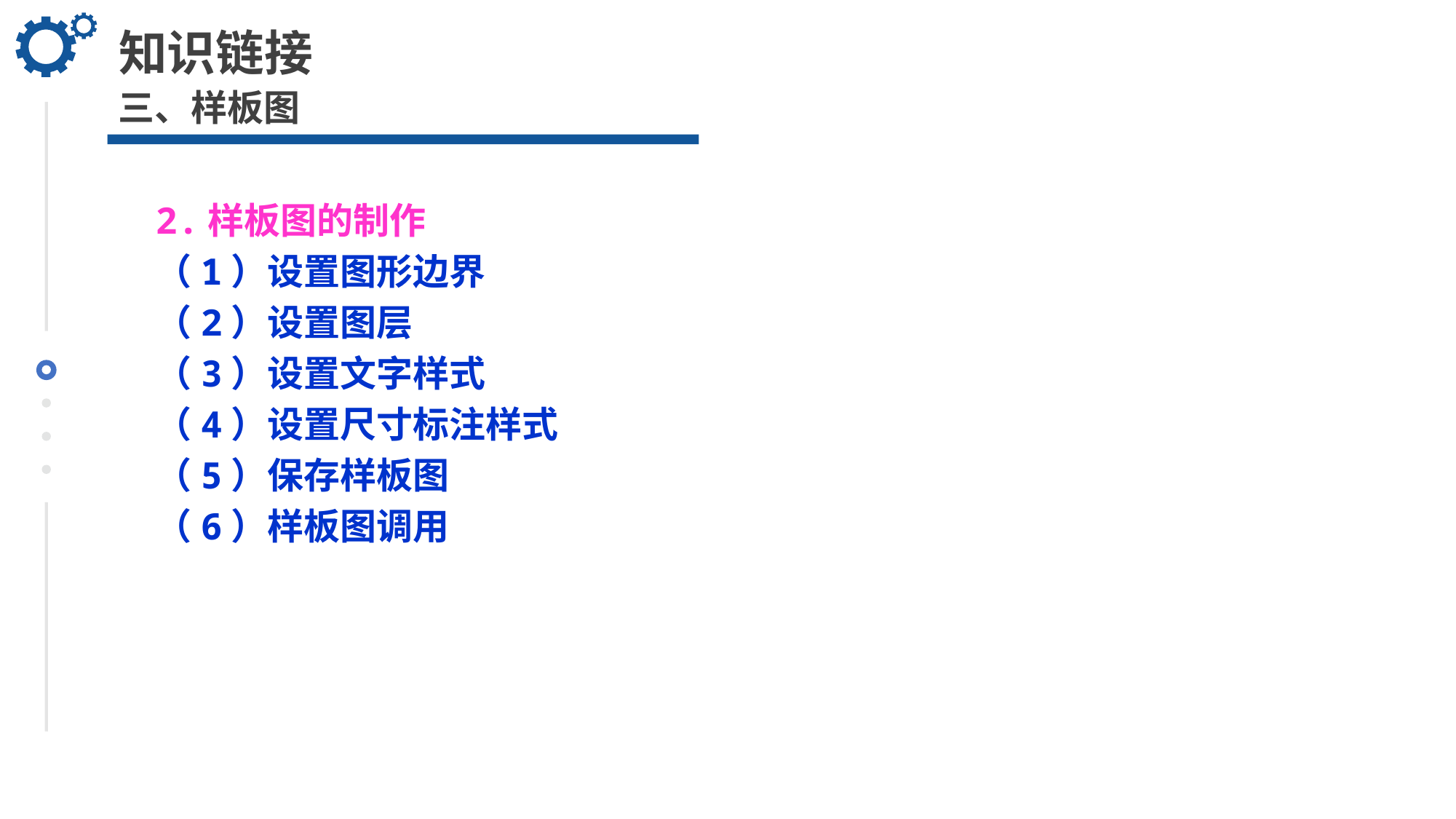

知识链接
三、样板图

2.样板图的制作
（1）设置图形边界
（2）设置图层
（3）设置文字样式
（4）设置尺寸标注样式
（5）保存样板图
（6）样板图调用

36